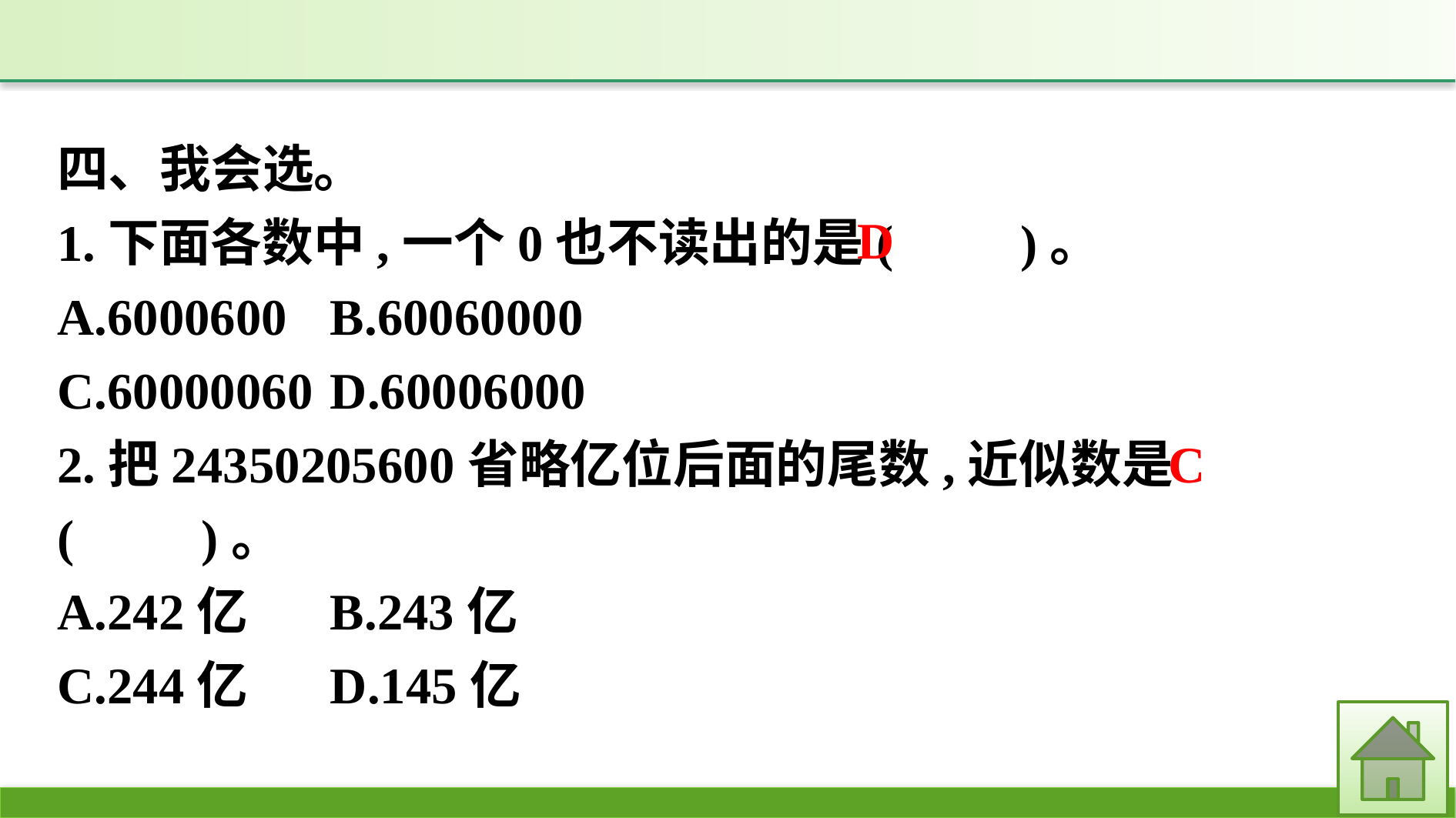

四、我会选。
1.下面各数中,一个0也不读出的是(　　)。
A.6000600	B.60060000
C.60000060	D.60006000
2.把24350205600省略亿位后面的尾数,近似数是(　　)。
A.242亿	B.243亿
C.244亿	D.145亿
D
C